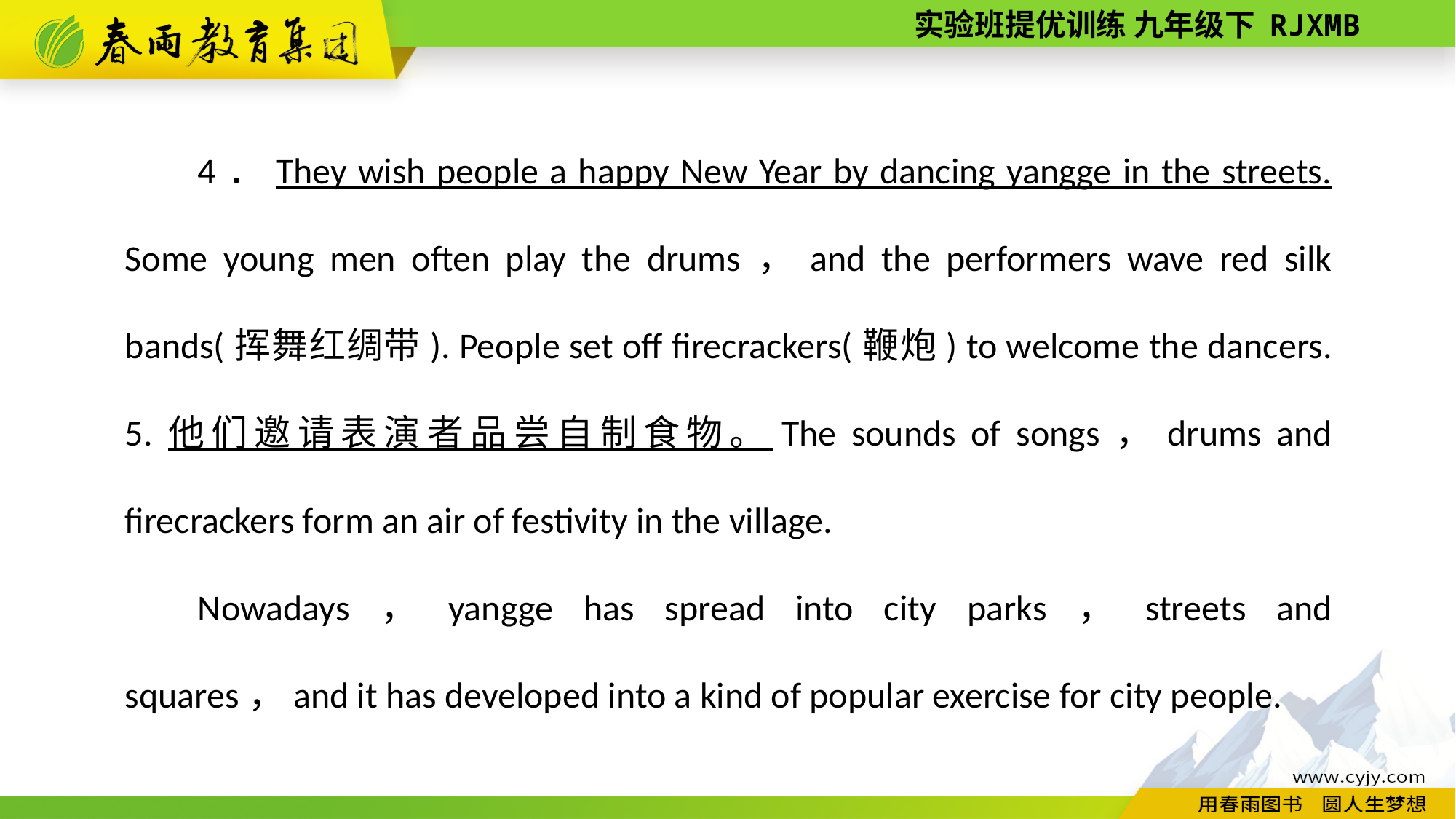

4．They wish people a happy New Year by dancing yangge in the streets. Some young men often play the drums，and the performers wave red silk bands(挥舞红绸带). People set off firecrackers(鞭炮) to welcome the dancers. 5.他们邀请表演者品尝自制食物。The sounds of songs，drums and firecrackers form an air of festivity in the village.
Nowadays，yangge has spread into city parks，streets and squares，and it has developed into a kind of popular exercise for city people.